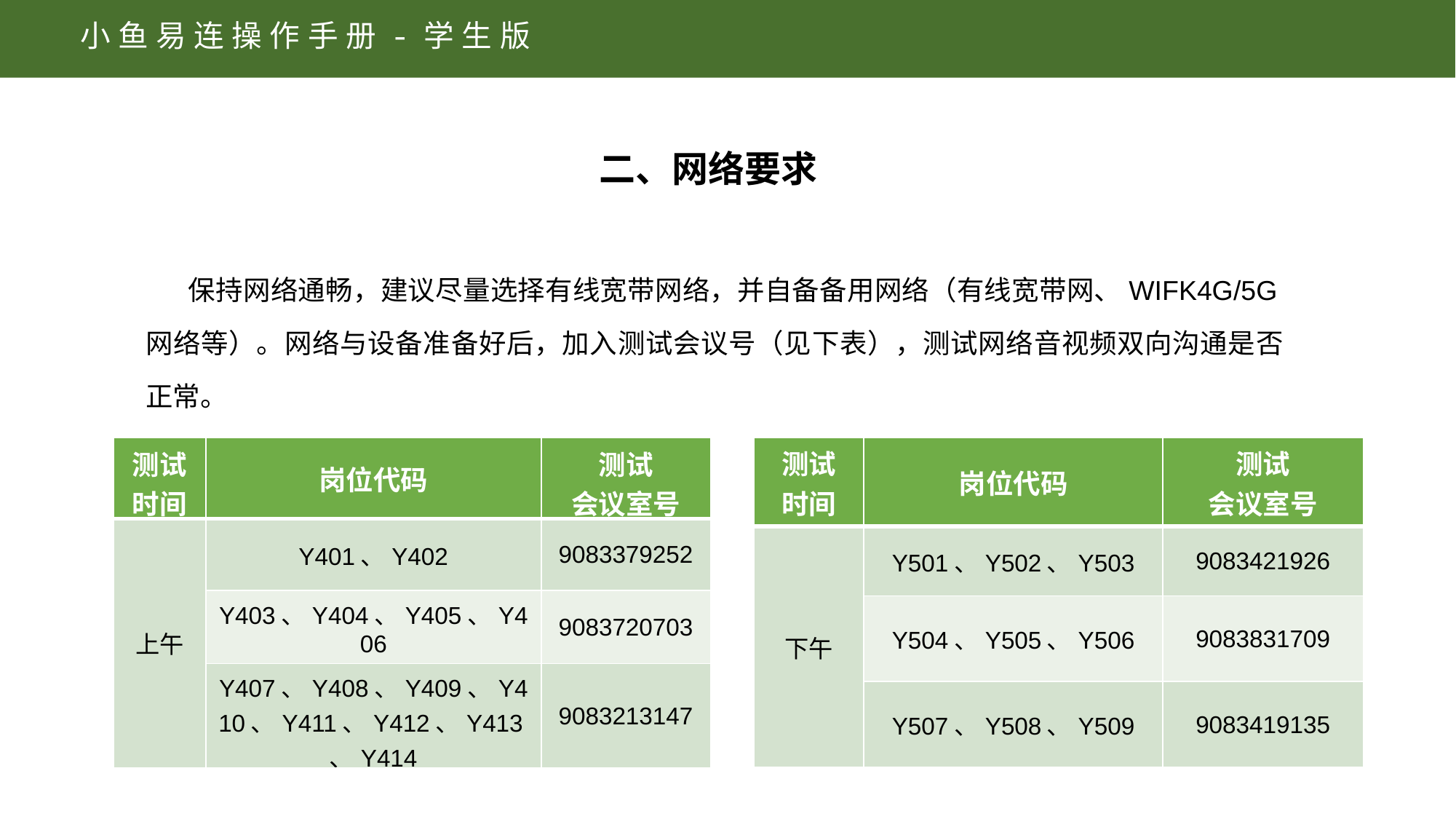

小鱼易连操作手册-学生版
二、网络要求
保持网络通畅，建议尽量选择有线宽带网络，并自备备用网络（有线宽带网、WIFK4G/5G网络等）。网络与设备准备好后，加入测试会议号（见下表），测试网络音视频双向沟通是否正常。
| 测试 时间 | 岗位代码 | 测试 会议室号 |
| --- | --- | --- |
| 下午 | Y501、Y502、Y503 | 9083421926 |
|  | Y504、Y505、Y506 | 9083831709 |
|  | Y507、Y508、Y509 | 9083419135 |
| 测试时间 | 岗位代码 | 测试 会议室号 |
| --- | --- | --- |
| 上午 | Y401、Y402 | 9083379252 |
|  | Y403、Y404、Y405、Y406 | 9083720703 |
|  | Y407、Y408、Y409、Y410、Y411、Y412、Y413、Y414 | 9083213147 |